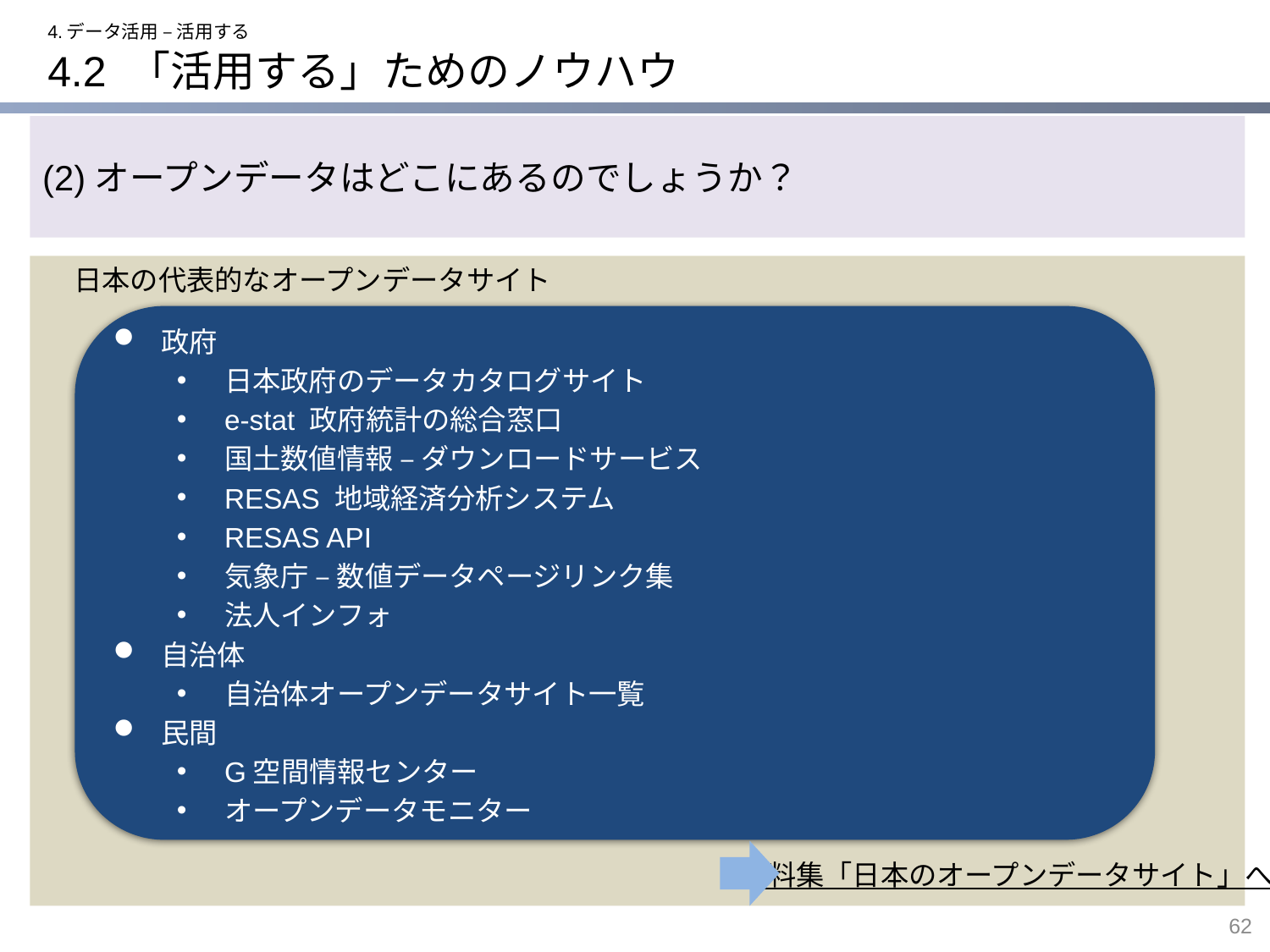

4.データ活用 – 活用する
# 4.2 「活用する」ためのノウハウ
(2)オープンデータはどこにあるのでしょうか？

日本の代表的なオープンデータサイト
政府
日本政府のデータカタログサイト
e-stat 政府統計の総合窓口
国土数値情報 – ダウンロードサービス
RESAS 地域経済分析システム
RESAS API
気象庁 – 数値データページリンク集
法人インフォ
自治体
自治体オープンデータサイト一覧
民間
G空間情報センター
オープンデータモニター

資料集「日本のオープンデータサイト」へ
62